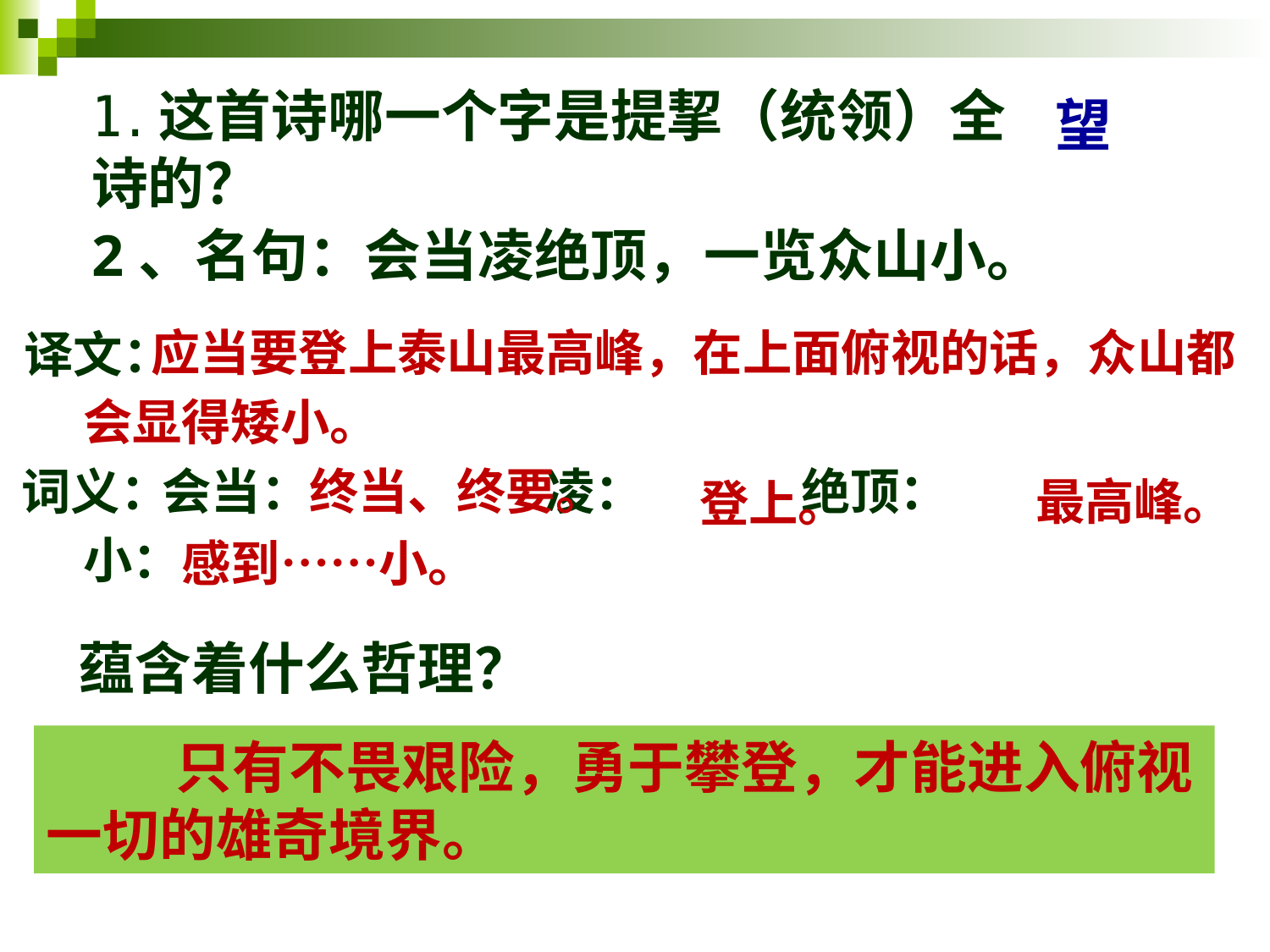

1.这首诗哪一个字是提挈（统领）全诗的？
望
2、名句：会当凌绝顶，一览众山小。
     应当要登上泰山最高峰，在上面俯视的话，众山都
会显得矮小。
      会当：                     凌：              绝顶：
小：
译文：
词义：
终当、终要。
最高峰。
登上。
感到……小。
 蕴含着什么哲理？
         只有不畏艰险，勇于攀登，才能进入俯视一切的雄奇境界。